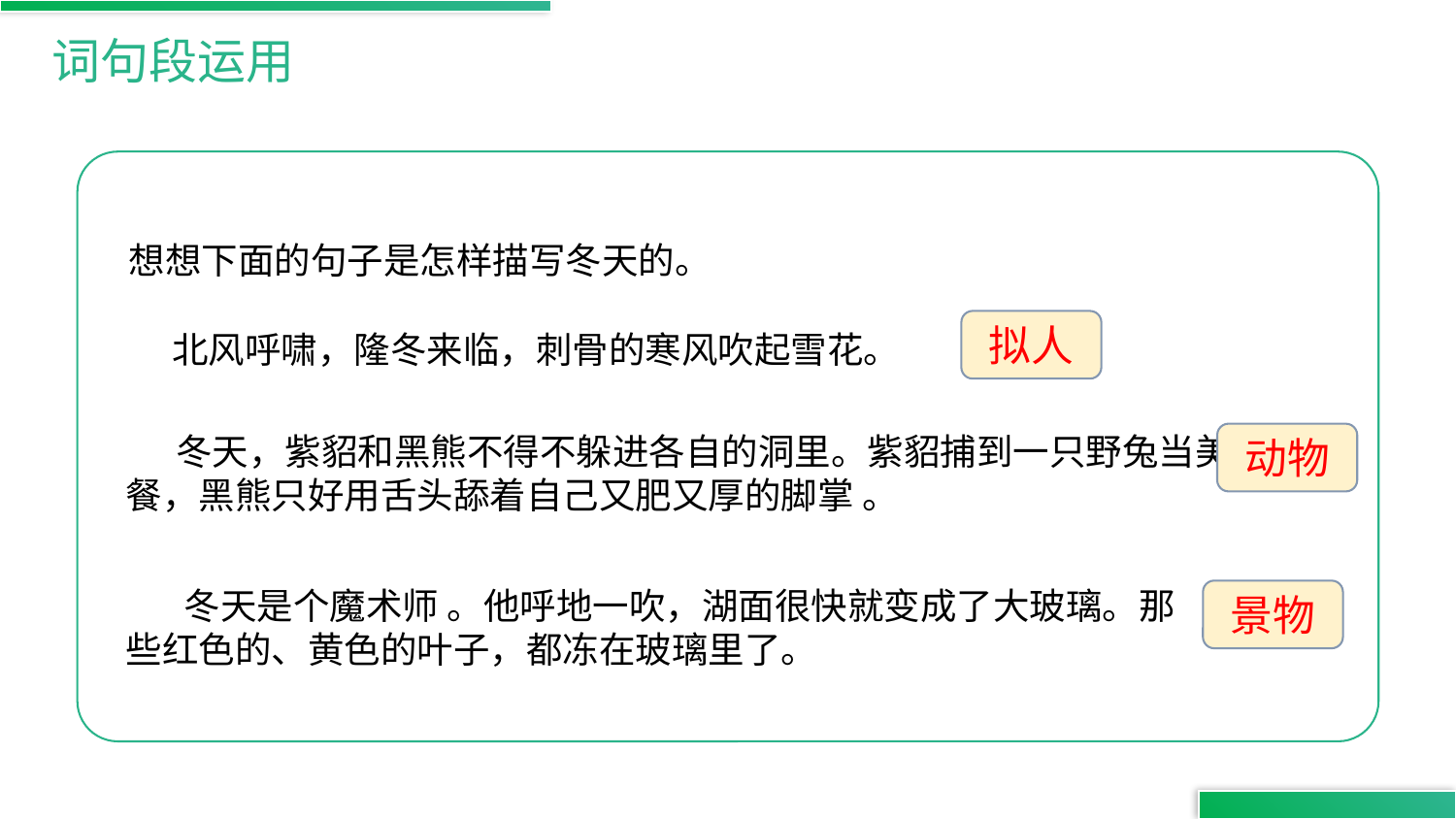

词句段运用
想想下面的句子是怎样描写冬天的。
拟人
    北风呼啸，隆冬来临，刺骨的寒风吹起雪花。
     冬天，紫貂和黑熊不得不躲进各自的洞里。紫貂捕到一只野兔当美餐，黑熊只好用舌头舔着自己又肥又厚的脚掌 。
动物
      冬天是个魔术师 。他呼地一吹，湖面很快就变成了大玻璃。那些红色的、黄色的叶子，都冻在玻璃里了。
景物